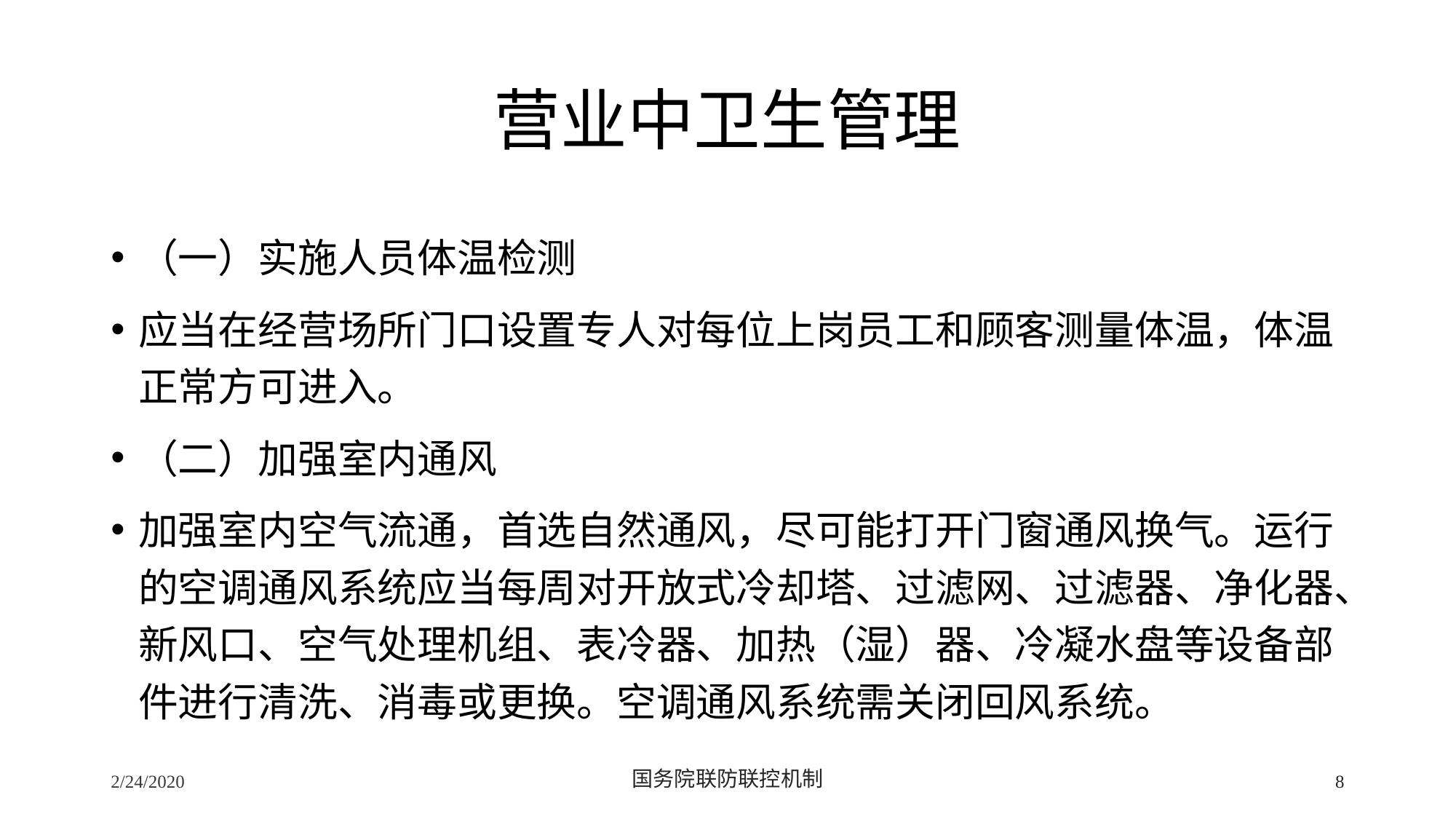

# 营业中卫生管理
（一）实施人员体温检测
应当在经营场所门口设置专人对每位上岗员工和顾客测量体温，体温正常方可进入。
（二）加强室内通风
加强室内空气流通，首选自然通风，尽可能打开门窗通风换气。运行的空调通风系统应当每周对开放式冷却塔、过滤网、过滤器、净化器、新风口、空气处理机组、表冷器、加热（湿）器、冷凝水盘等设备部件进行清洗、消毒或更换。空调通风系统需关闭回风系统。
2/24/2020
国务院联防联控机制
8